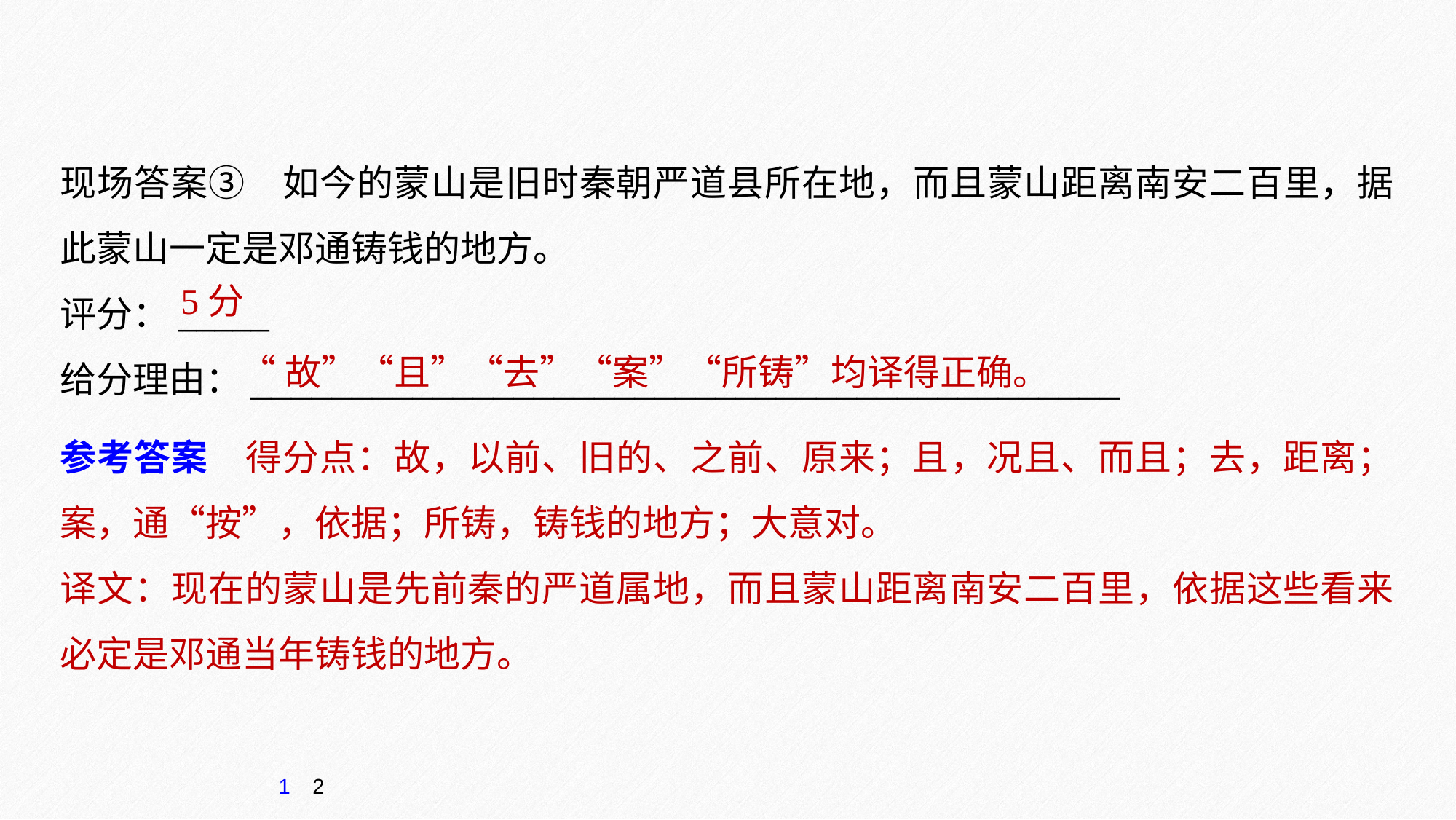

现场答案③　如今的蒙山是旧时秦朝严道县所在地，而且蒙山距离南安二百里，据此蒙山一定是邓通铸钱的地方。
评分：_____
给分理由：___________________________________________
5分
“故”“且”“去”“案”“所铸”均译得正确。
参考答案　得分点：故，以前、旧的、之前、原来；且，况且、而且；去，距离；案，通“按”，依据；所铸，铸钱的地方；大意对。
译文：现在的蒙山是先前秦的严道属地，而且蒙山距离南安二百里，依据这些看来必定是邓通当年铸钱的地方。
1
2